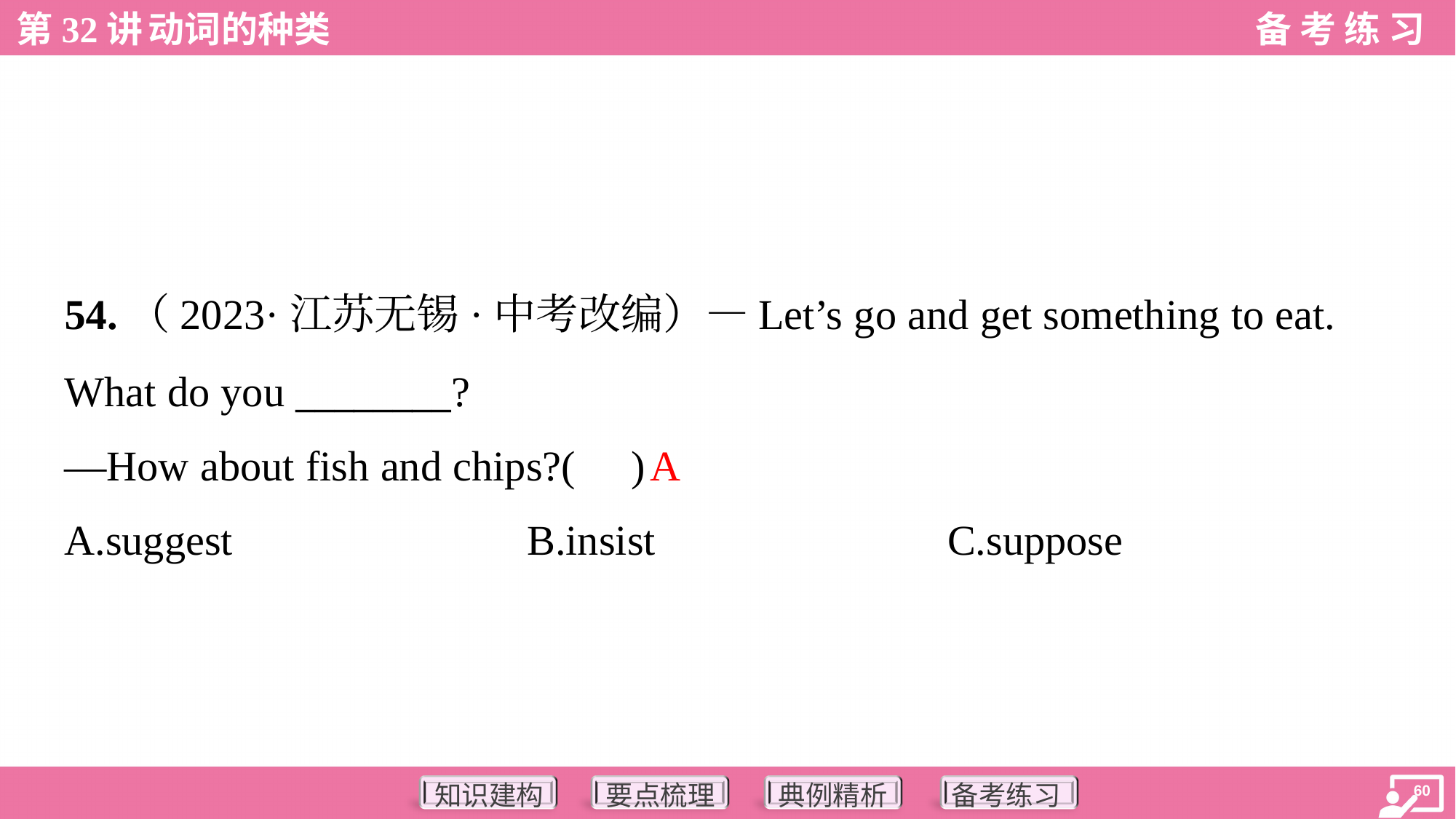

54.（2023·江苏无锡·中考改编）—Let’s go and get something to eat.
What do you ________?
—How about fish and chips?(     )
A
A.suggest	B.insist	C.suppose